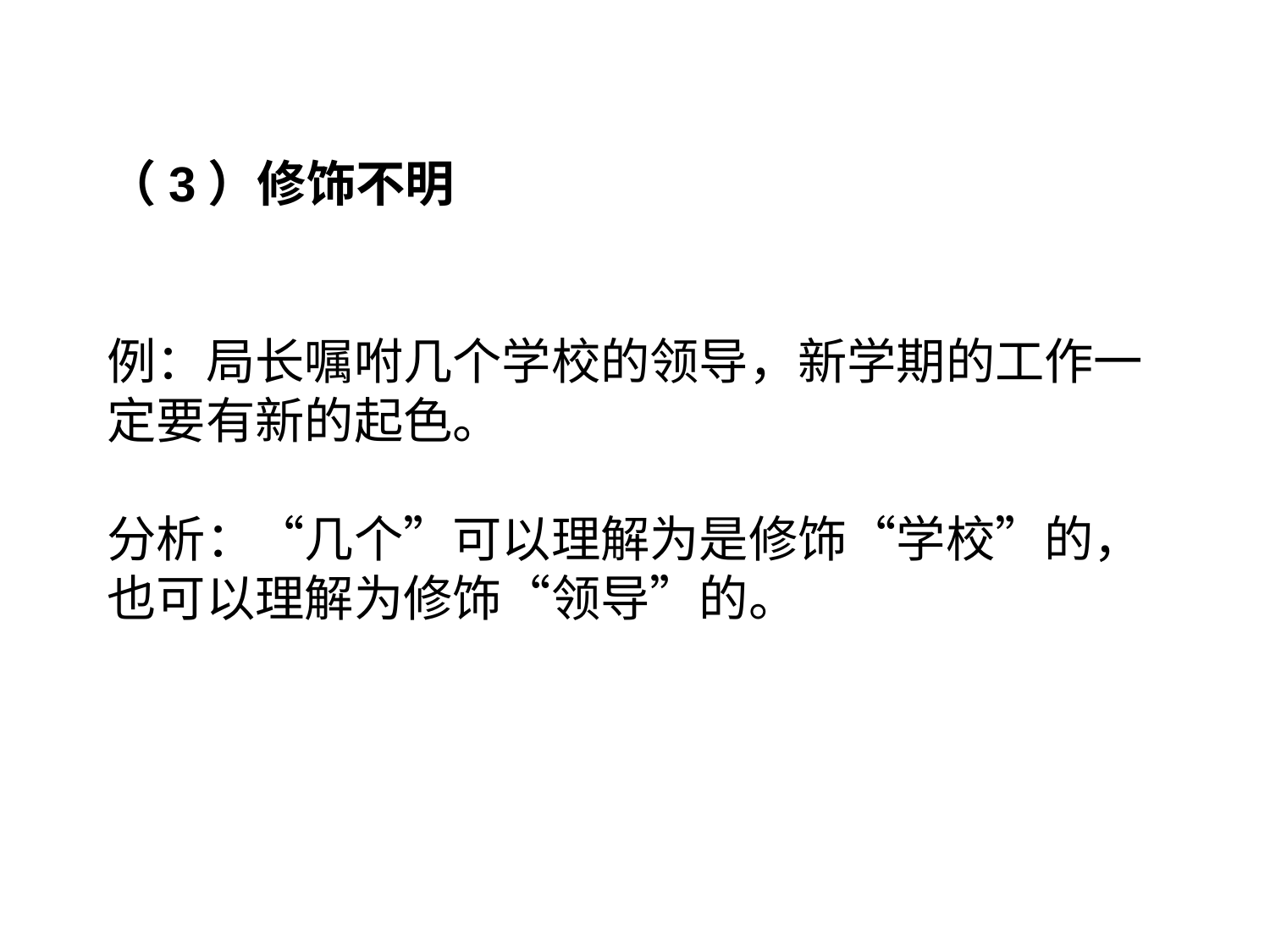

（3）修饰不明

例：局长嘱咐几个学校的领导，新学期的工作一定要有新的起色。

分析：“几个”可以理解为是修饰“学校”的，也可以理解为修饰“领导”的。